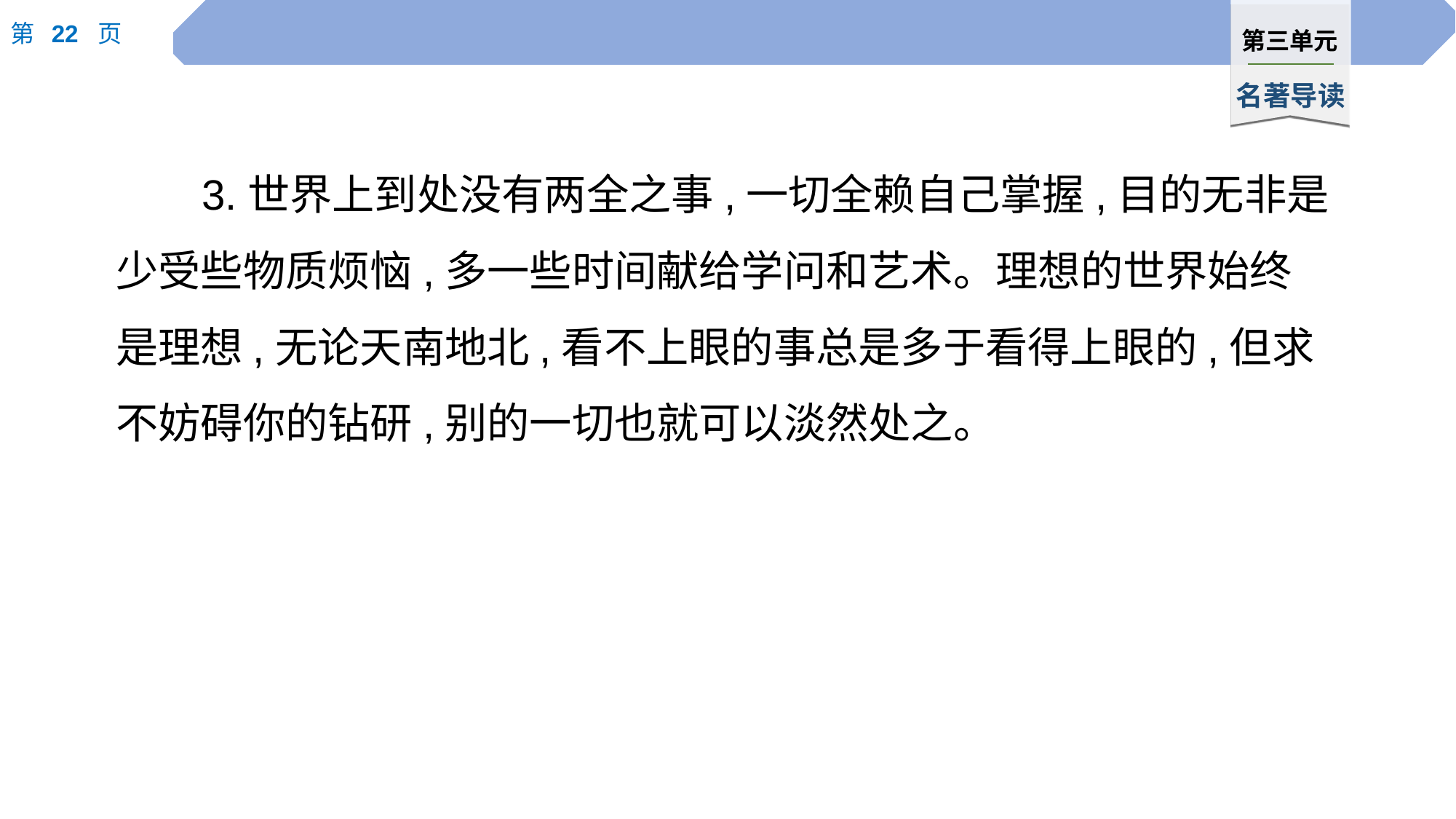

3.世界上到处没有两全之事,一切全赖自己掌握,目的无非是少受些物质烦恼,多一些时间献给学问和艺术。理想的世界始终是理想,无论天南地北,看不上眼的事总是多于看得上眼的,但求不妨碍你的钻研,别的一切也就可以淡然处之。